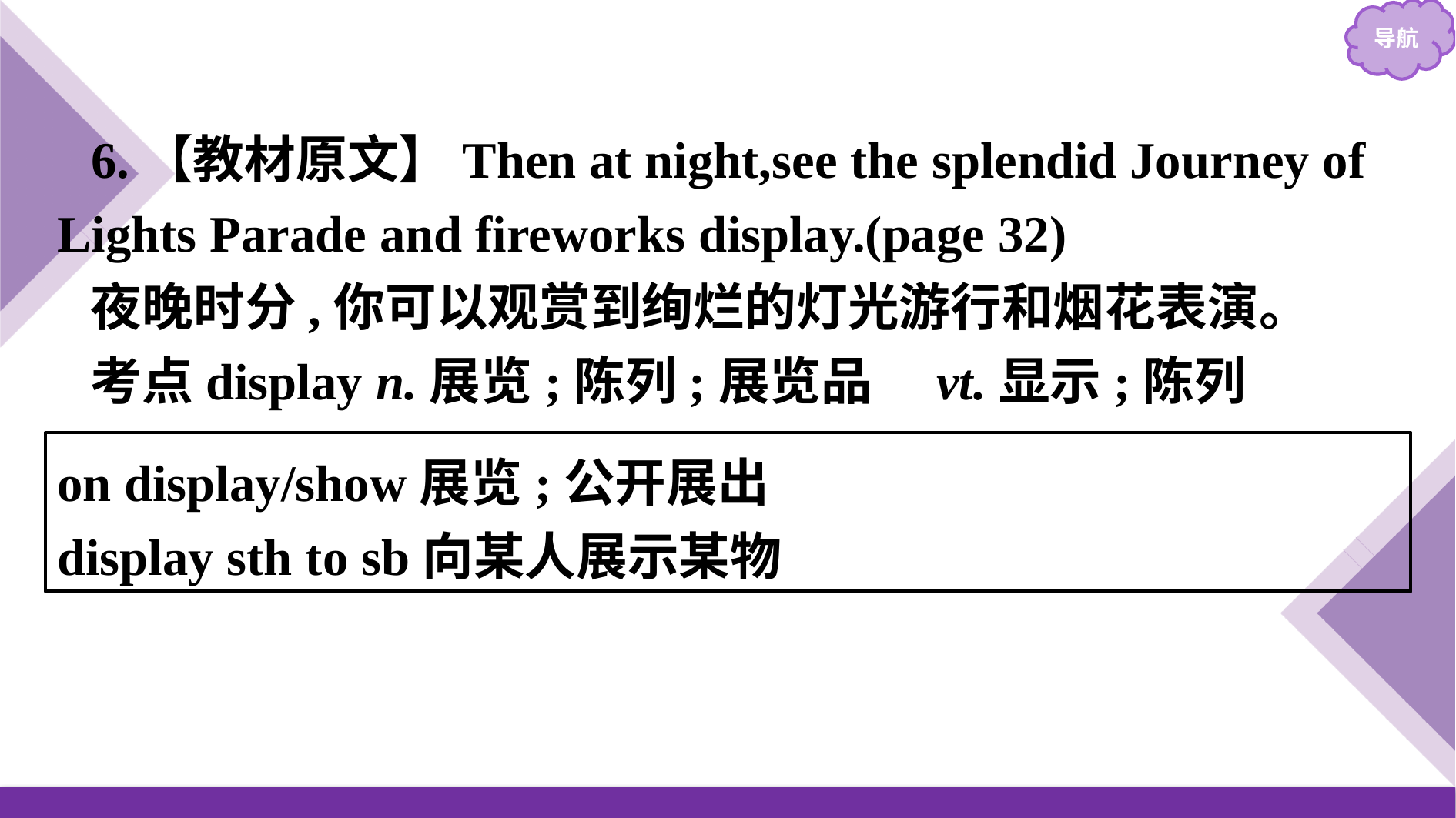

6.【教材原文】Then at night,see the splendid Journey of Lights Parade and fireworks display.(page 32)
夜晚时分,你可以观赏到绚烂的灯光游行和烟花表演。
考点display n.展览;陈列;展览品　vt.显示;陈列
on display/show展览;公开展出
display sth to sb向某人展示某物